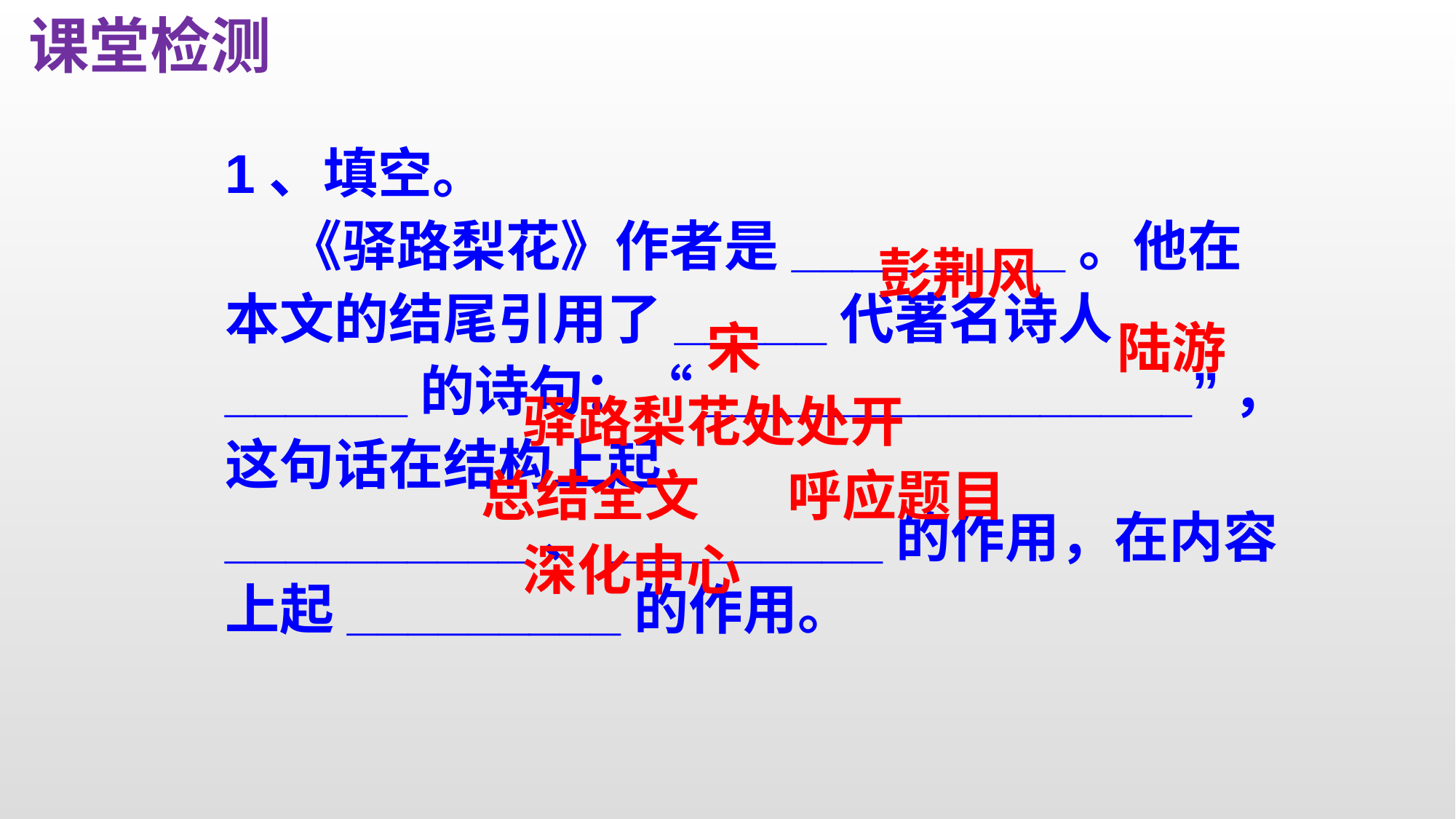

课堂检测
1、填空。
    ​《驿路梨花》作者是_________。他在本文的结尾引用了_____代著名诗人______的诗句：“________________”，这句话在结构上起__________、_________的作用，在内容上起_________的作用。
​彭荆风
宋
​陆游
驿路梨花处处开
总结全文
呼应题目
深化中心